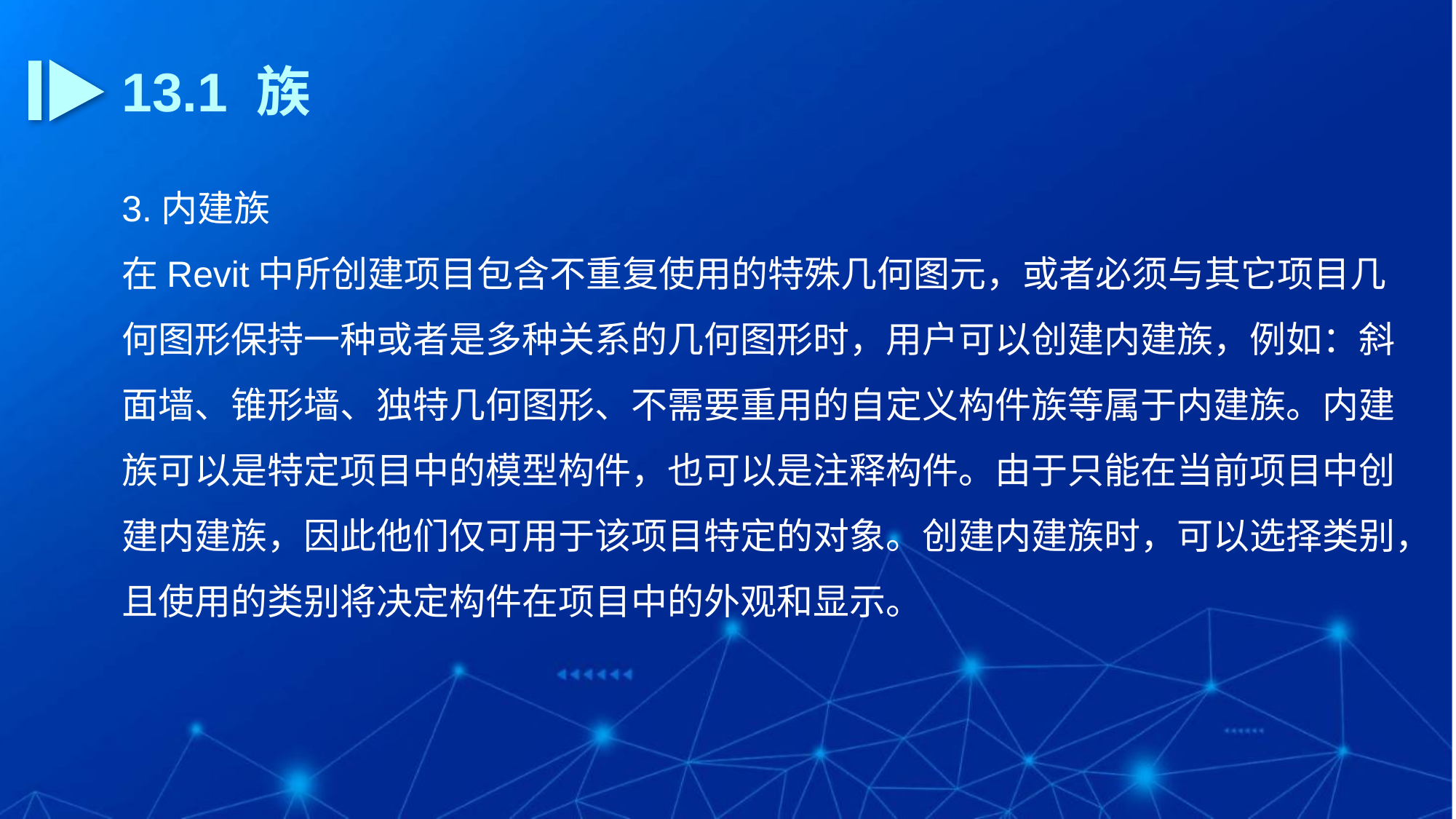

13.1 族

3.内建族
在Revit中所创建项目包含不重复使用的特殊几何图元，或者必须与其它项目几何图形保持一种或者是多种关系的几何图形时，用户可以创建内建族，例如：斜面墙、锥形墙、独特几何图形、不需要重用的自定义构件族等属于内建族。内建族可以是特定项目中的模型构件，也可以是注释构件。由于只能在当前项目中创建内建族，因此他们仅可用于该项目特定的对象。创建内建族时，可以选择类别，且使用的类别将决定构件在项目中的外观和显示。